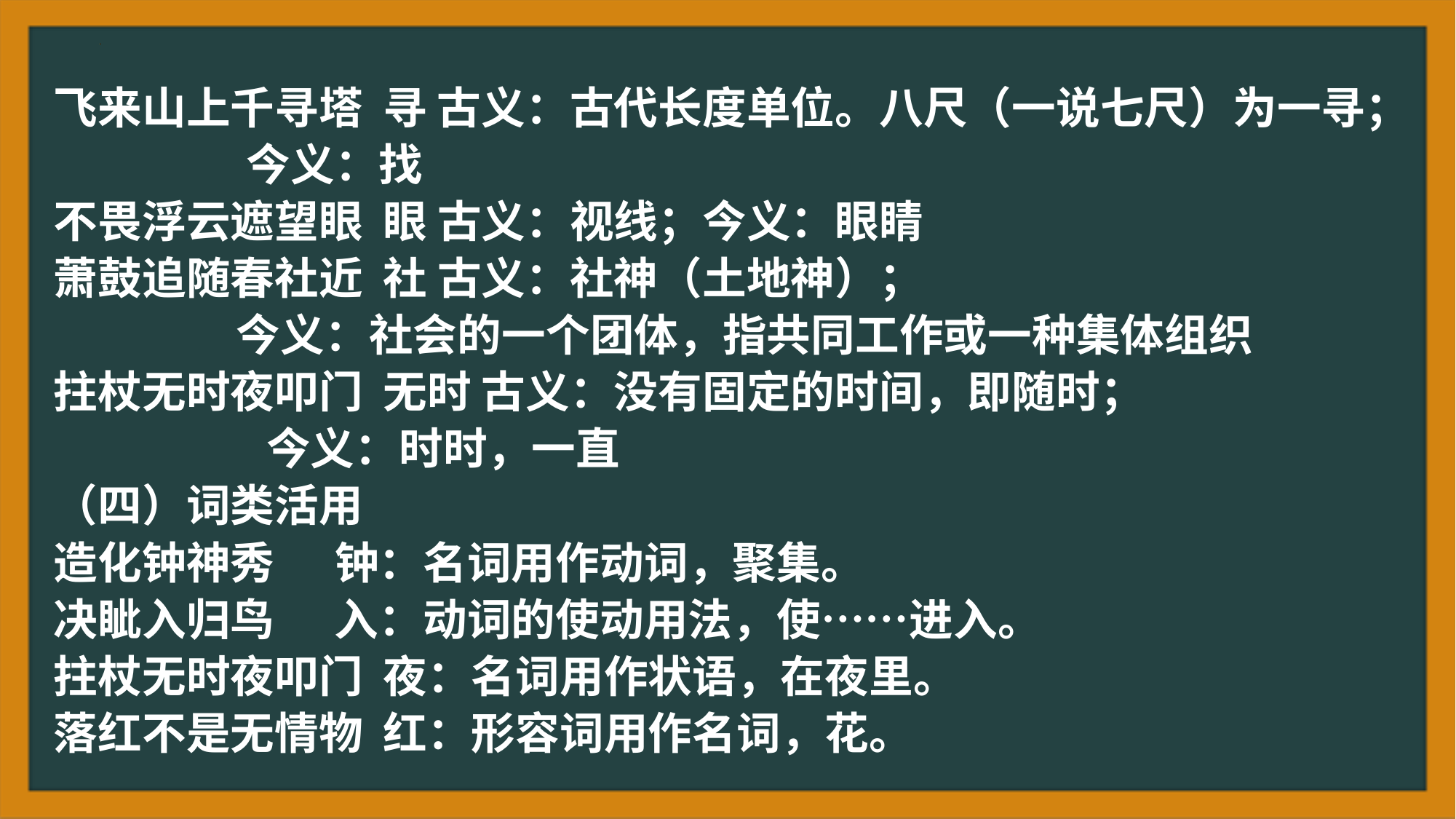

飞来山上千寻塔  寻 古义：古代长度单位。八尺（一说七尺）为一寻；
                   今义：找
不畏浮云遮望眼  眼 古义：视线；今义：眼睛
萧鼓追随春社近  社 古义：社神（土地神）；
                  今义：社会的一个团体，指共同工作或一种集体组织
拄杖无时夜叩门  无时 古义：没有固定的时间，即随时；
                     今义：时时，一直
（四）词类活用
造化钟神秀      钟：名词用作动词，聚集。
决眦入归鸟      入：动词的使动用法，使……进入。
拄杖无时夜叩门  夜：名词用作状语，在夜里。
落红不是无情物  红：形容词用作名词，花。